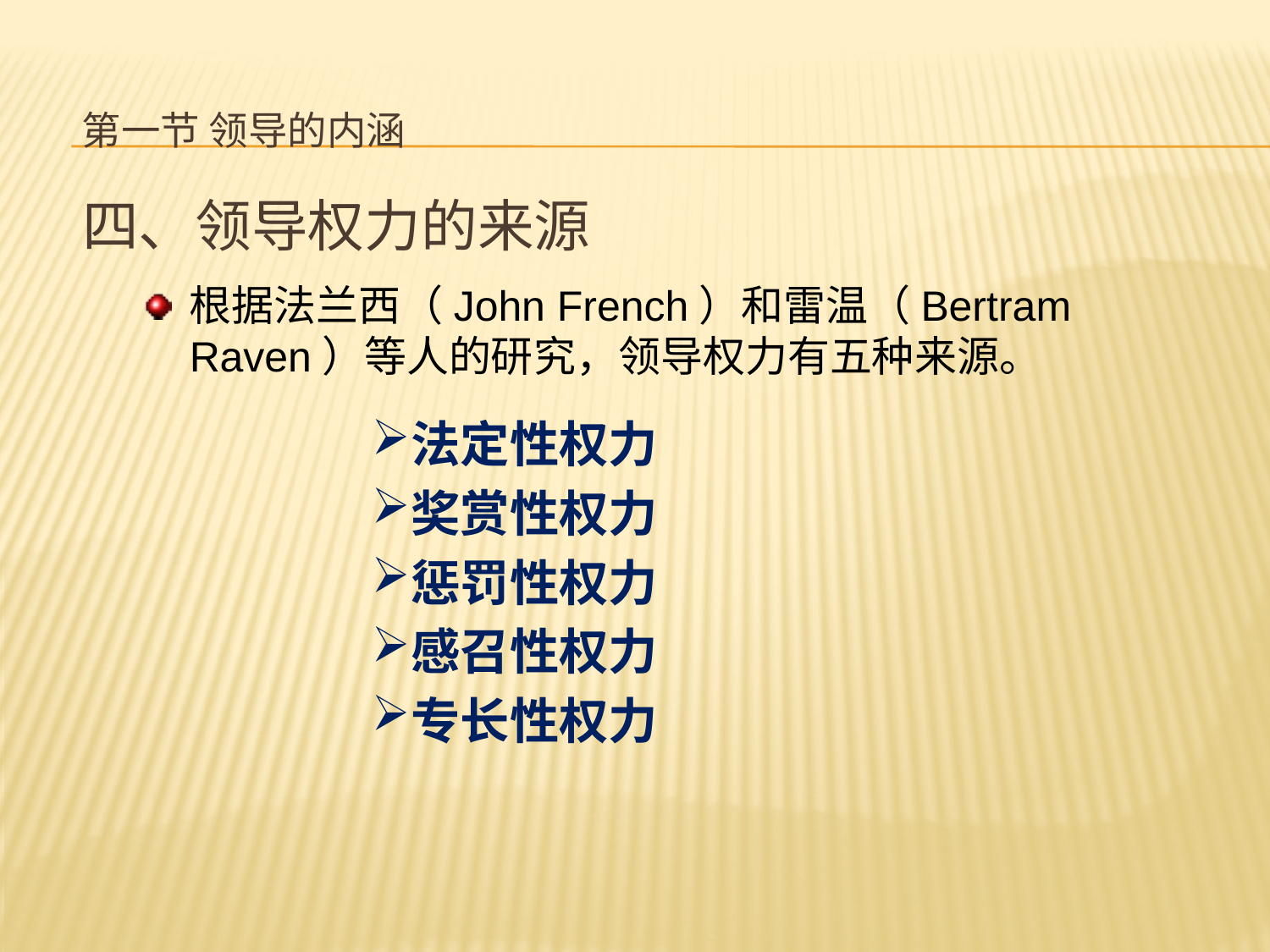

# 第一节 领导的内涵
四、领导权力的来源
根据法兰西（John French）和雷温（Bertram Raven）等人的研究，领导权力有五种来源。
法定性权力
奖赏性权力
惩罚性权力
感召性权力
专长性权力